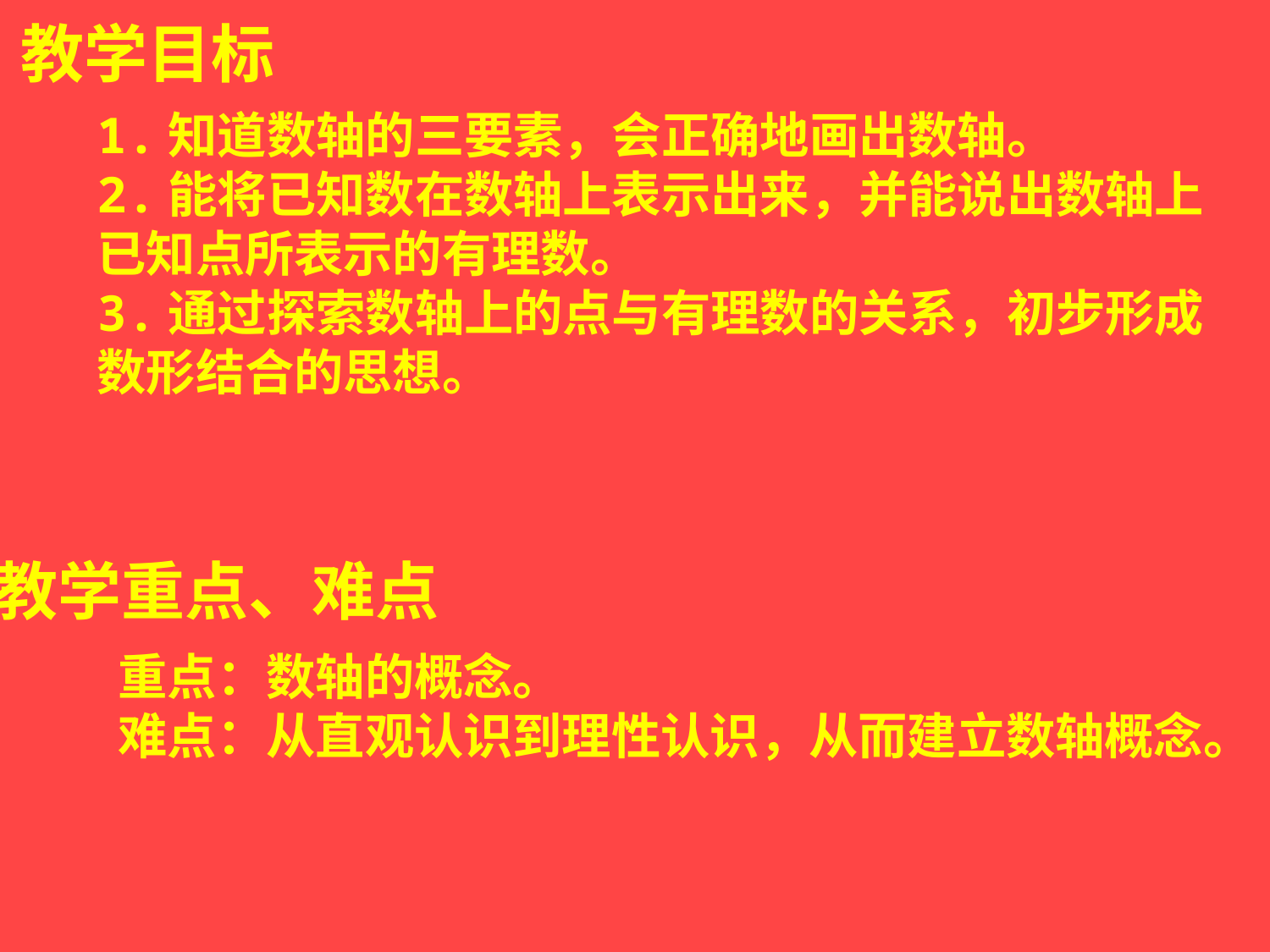

教学目标
1.知道数轴的三要素，会正确地画出数轴。
2.能将已知数在数轴上表示出来，并能说出数轴上已知点所表示的有理数。
3.通过探索数轴上的点与有理数的关系，初步形成数形结合的思想。
教学重点、难点
重点：数轴的概念。
难点：从直观认识到理性认识，从而建立数轴概念。